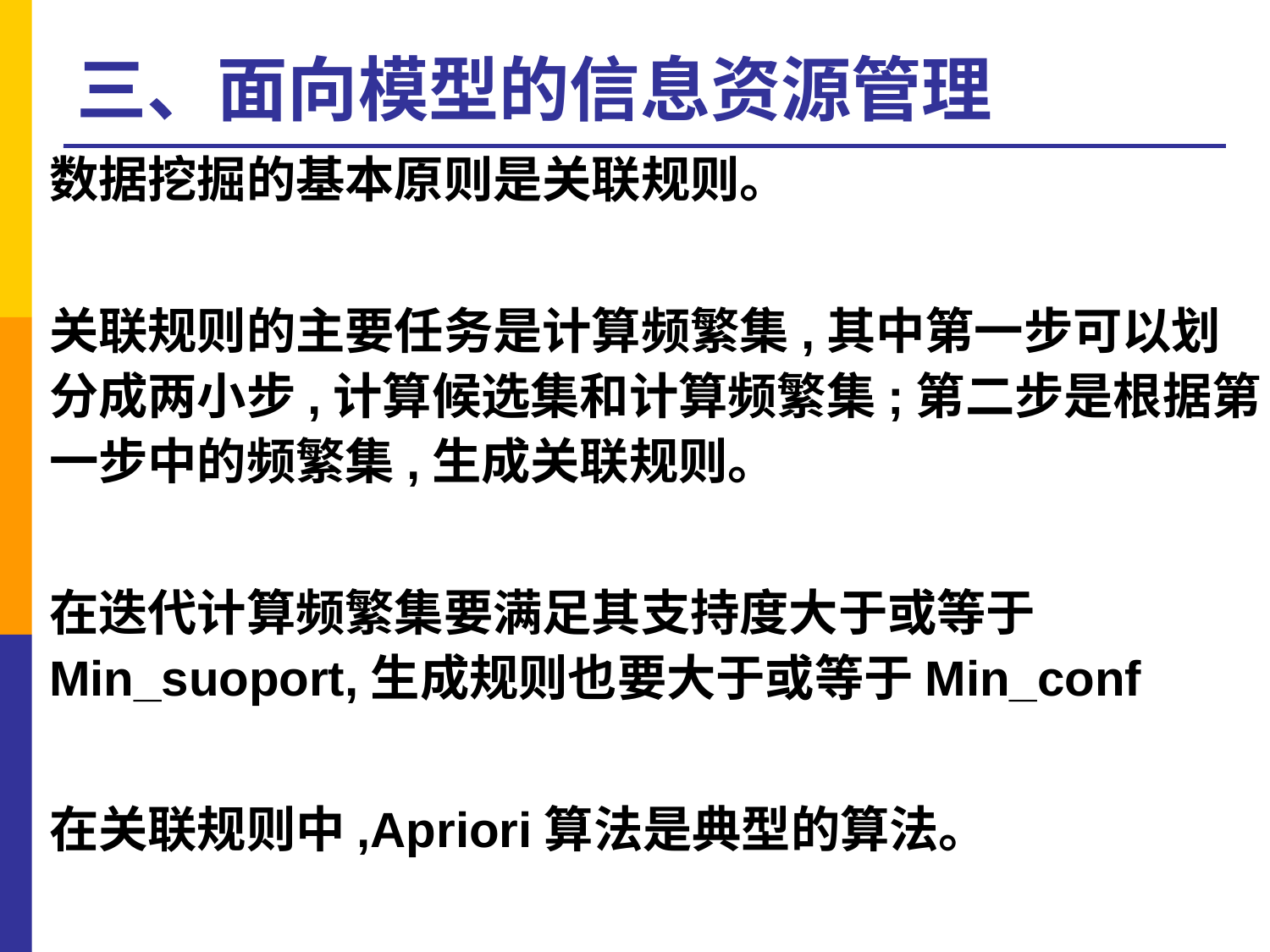

# 三、面向模型的信息资源管理
数据挖掘的基本原则是关联规则。

关联规则的主要任务是计算频繁集,其中第一步可以划分成两小步,计算候选集和计算频繁集;第二步是根据第一步中的频繁集,生成关联规则。

在迭代计算频繁集要满足其支持度大于或等于Min_suoport,生成规则也要大于或等于Min_conf

在关联规则中,Apriori算法是典型的算法。